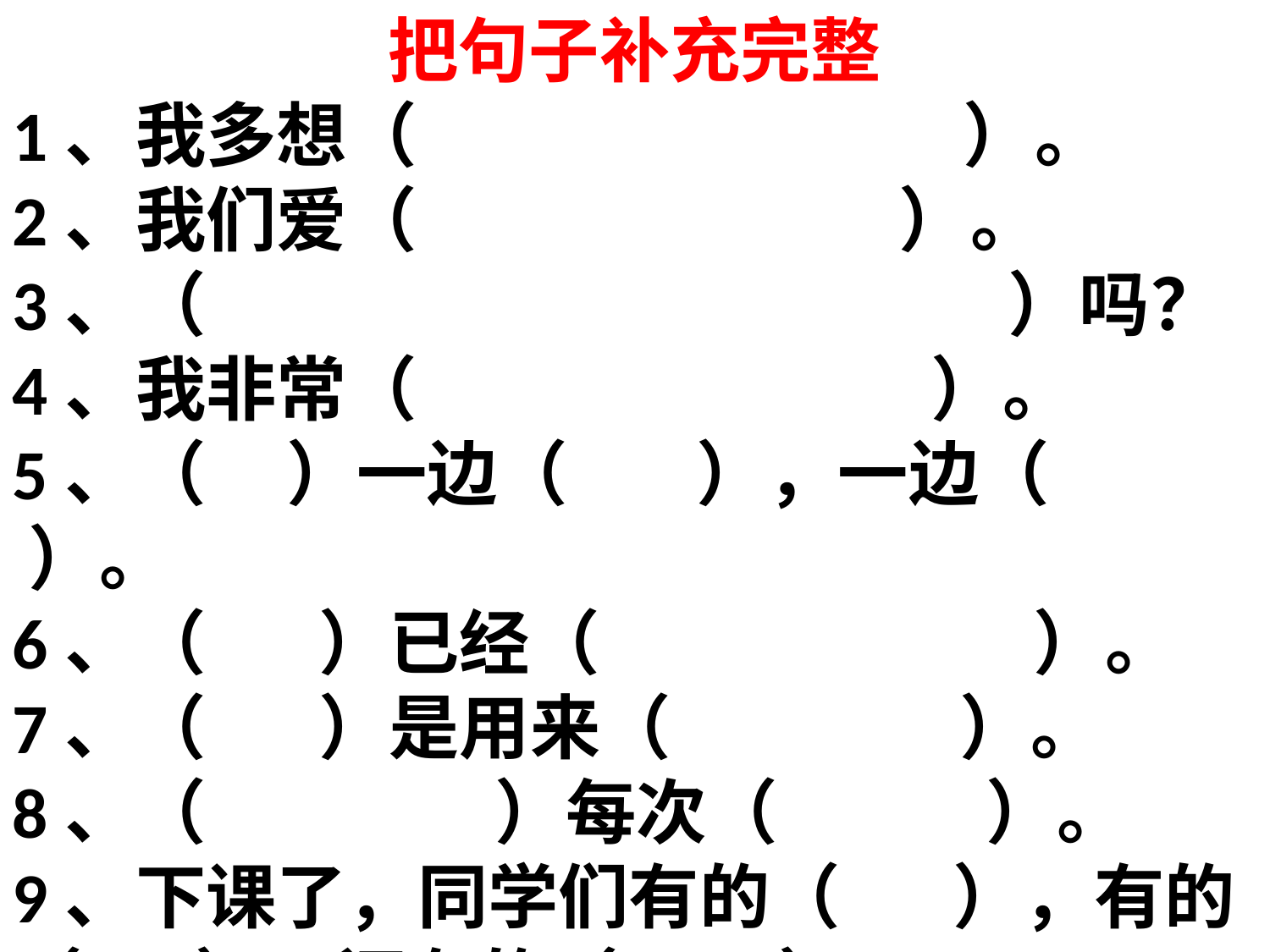

把句子补充完整
1、我多想（                                  ）。
2、我们爱（                              ）。
3、（                                                  ）吗？
4、我非常（                                ）。
5、（     ）一边（        ），一边（         ）。
6、（       ）已经（                           ）。
7、（       ）是用来（                  ）。
8、（                  ）每次（             ）。
9、下课了，同学们有的（       ），有的（       ），还有的（          ）。